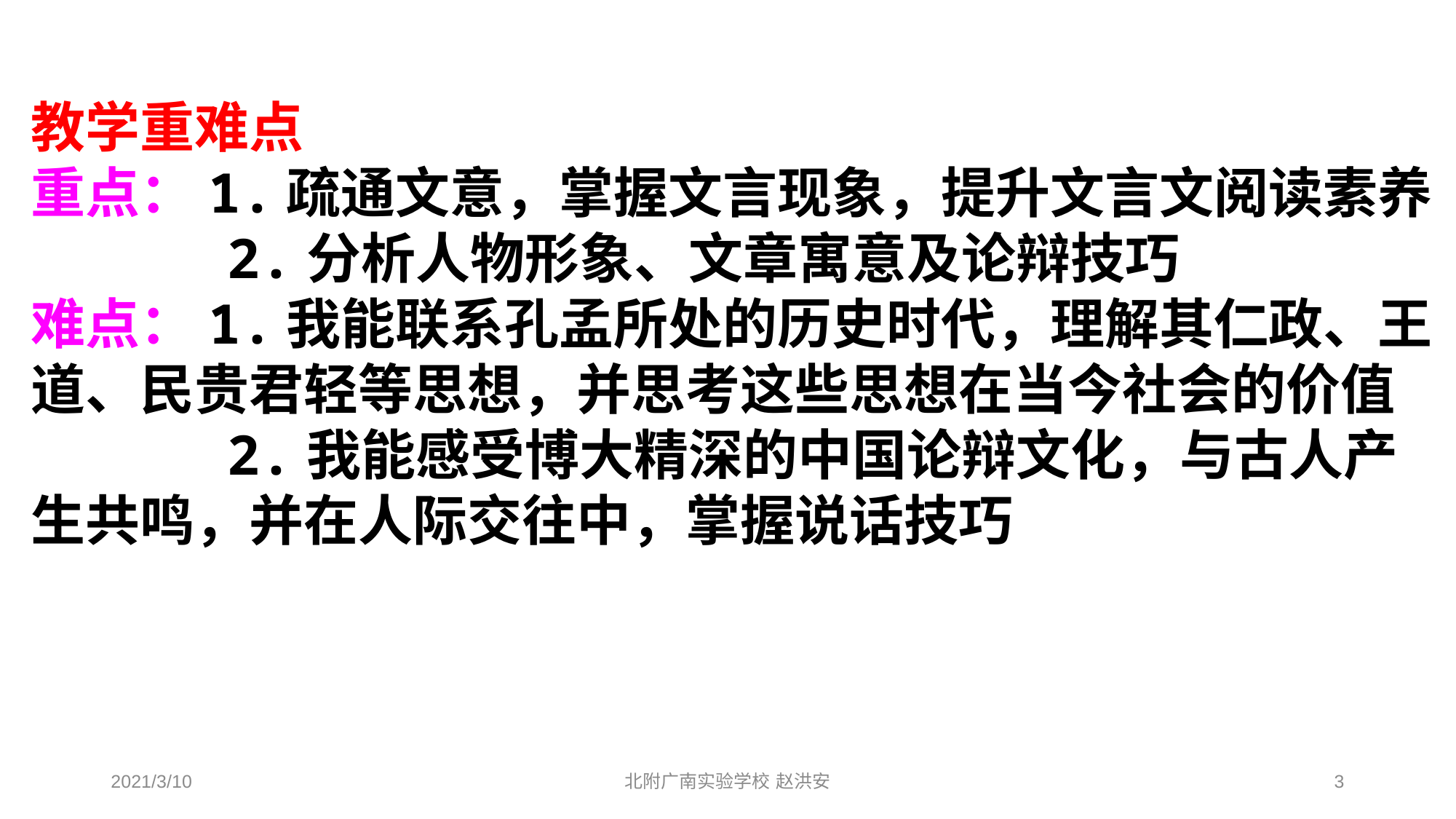

教学重难点
重点：1.疏通文意，掌握文言现象，提升文言文阅读素养
      2.分析人物形象、文章寓意及论辩技巧
难点：1.我能联系孔孟所处的历史时代，理解其仁政、王道、民贵君轻等思想，并思考这些思想在当今社会的价值
      2.我能感受博大精深的中国论辩文化，与古人产生共鸣，并在人际交往中，掌握说话技巧
2021/3/10
北附广南实验学校 赵洪安
3